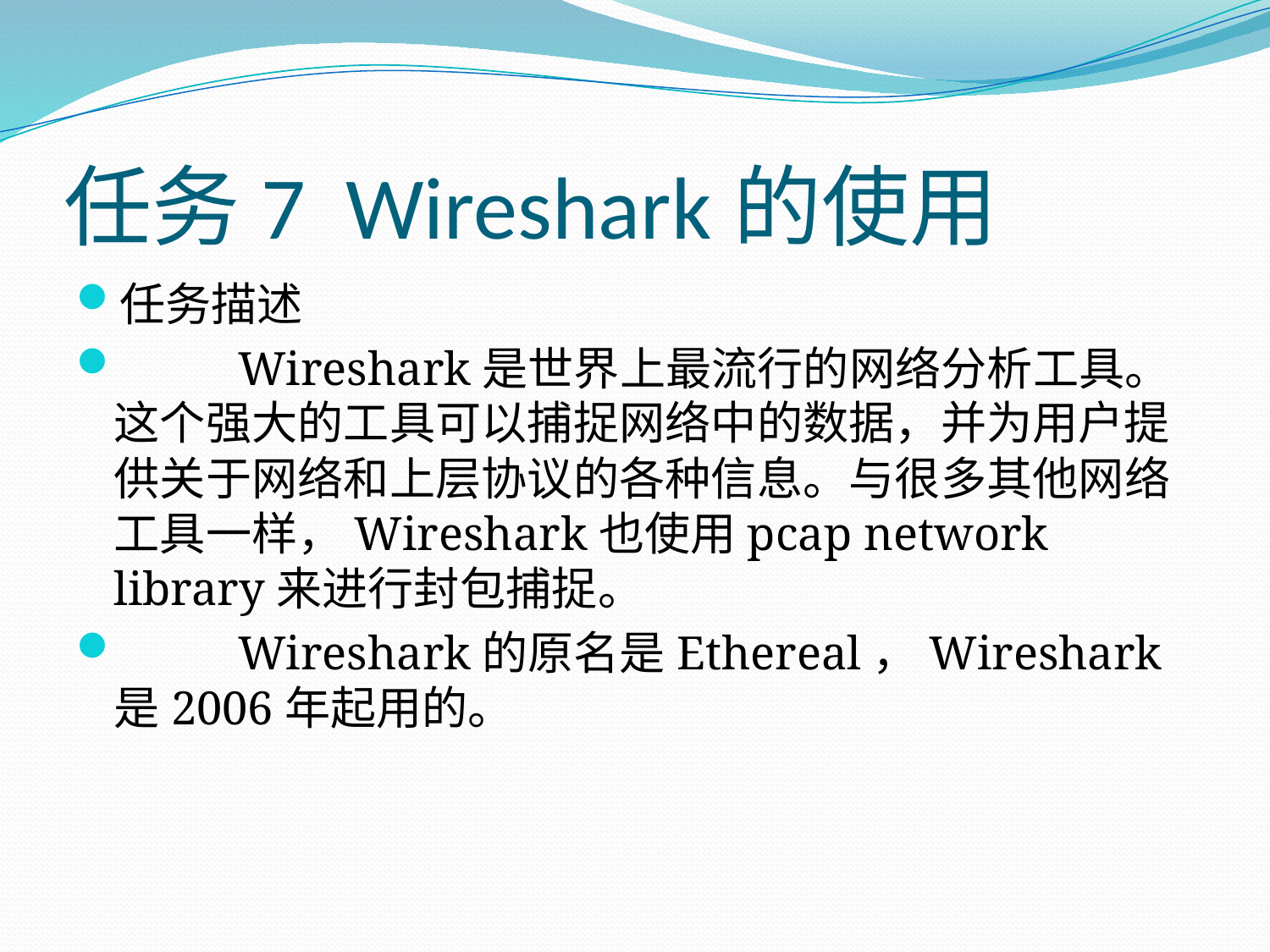

# 任务7  Wireshark的使用
任务描述
          Wireshark是世界上最流行的网络分析工具。这个强大的工具可以捕捉网络中的数据，并为用户提供关于网络和上层协议的各种信息。与很多其他网络工具一样，Wireshark也使用pcap network library来进行封包捕捉。
          Wireshark的原名是Ethereal，Wireshark是2006年起用的。